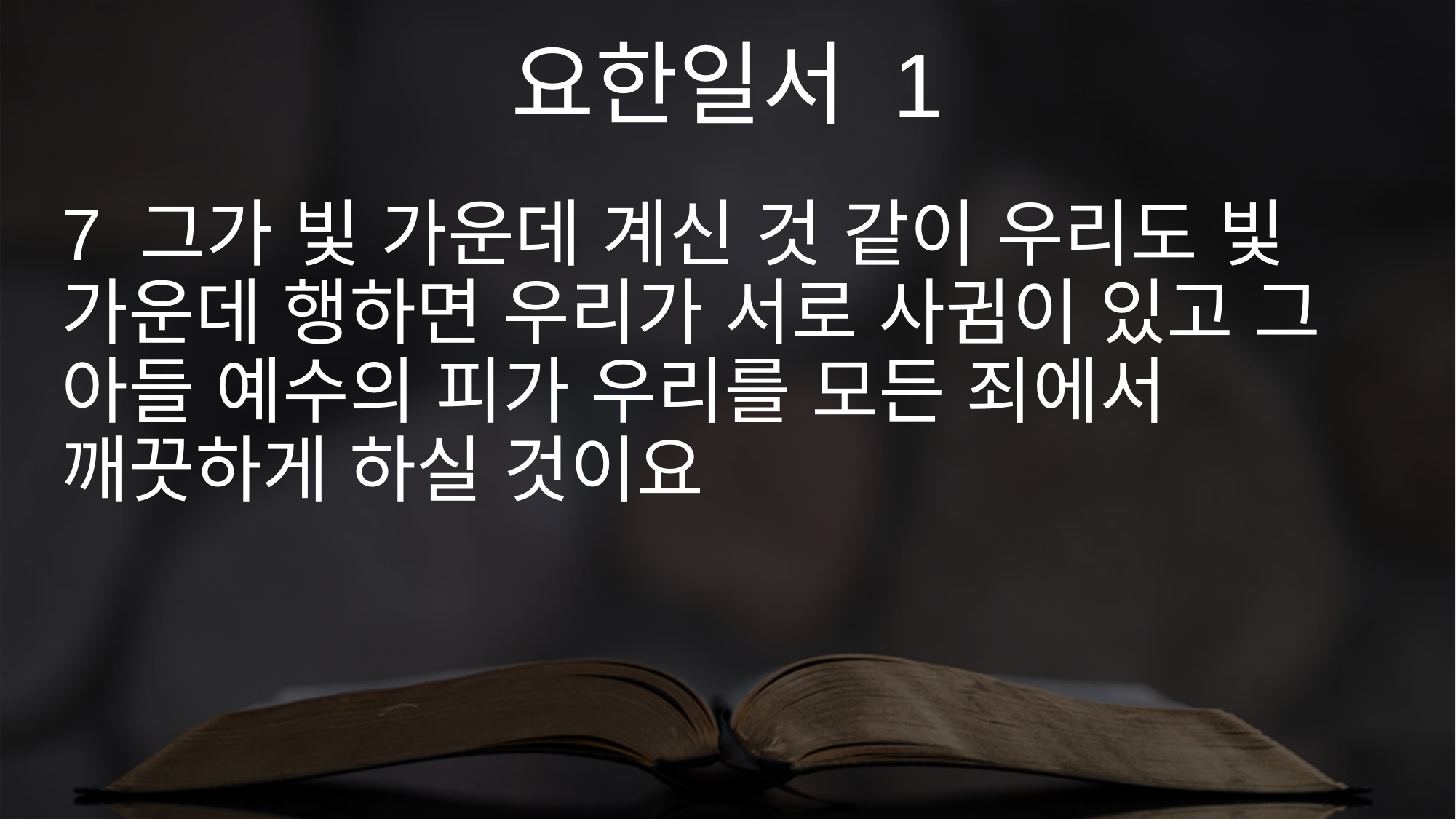

요한일서 1
7 그가 빛 가운데 계신 것 같이 우리도 빛 가운데 행하면 우리가 서로 사귐이 있고 그 아들 예수의 피가 우리를 모든 죄에서 깨끗하게 하실 것이요